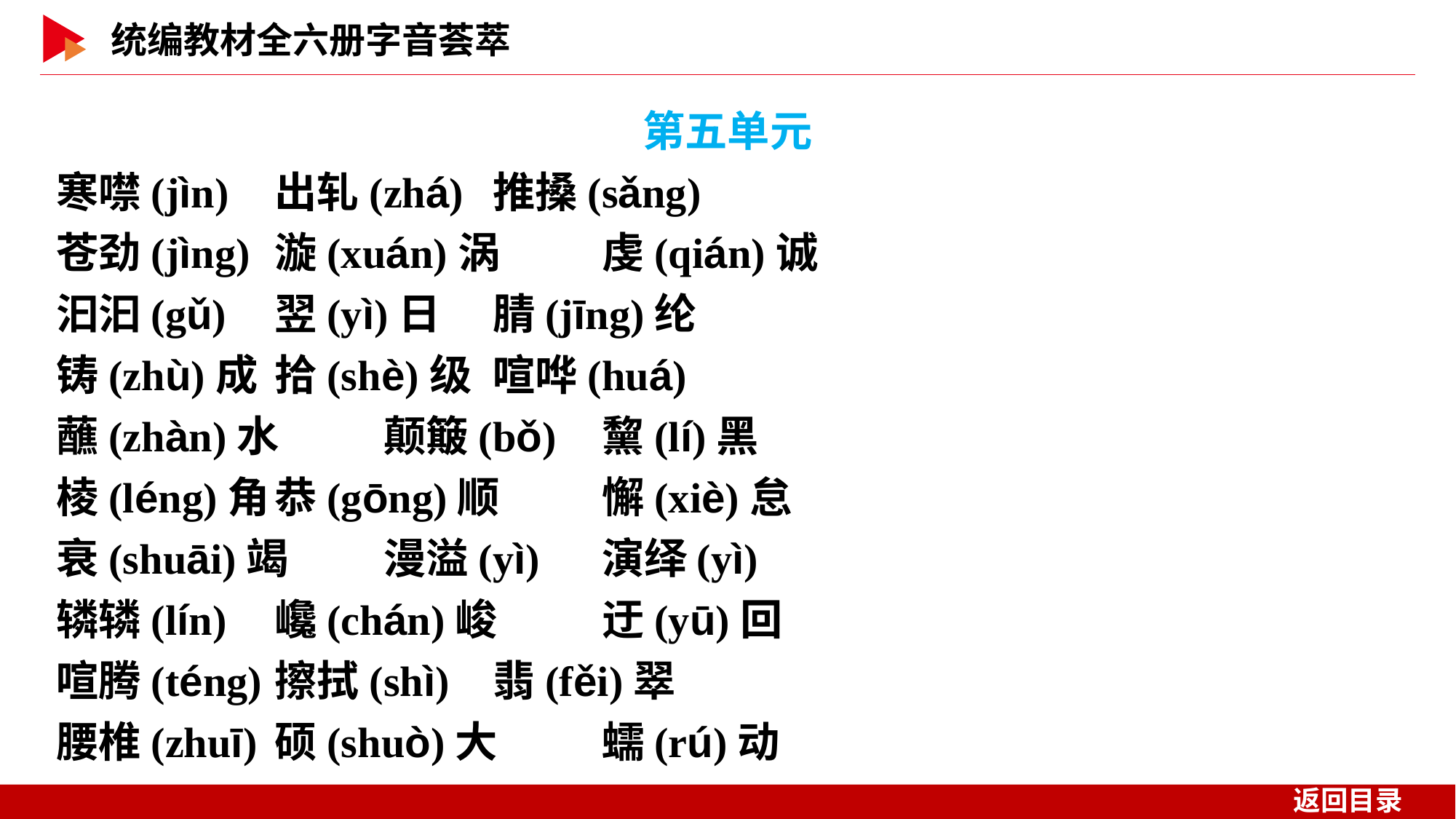

第五单元
寒噤(jìn)	出轧(zhá)	推搡(sǎng)
苍劲(jìng)	漩(xuán)涡	虔(qián)诚
汩汩(gǔ)	翌(yì)日	腈(jīng)纶
铸(zhù)成	拾(shè)级	喧哗(huá)
蘸(zhàn)水	颠簸(bǒ)	黧(lí)黑
棱(léng)角	恭(gōng)顺	懈(xiè)怠
衰(shuāi)竭	漫溢(yì)	演绎(yì)
辚辚(lín)	巉(chán)峻	迂(yū)回
喧腾(téng)	擦拭(shì)	翡(fěi)翠
腰椎(zhuī)	硕(shuò)大	蠕(rú)动